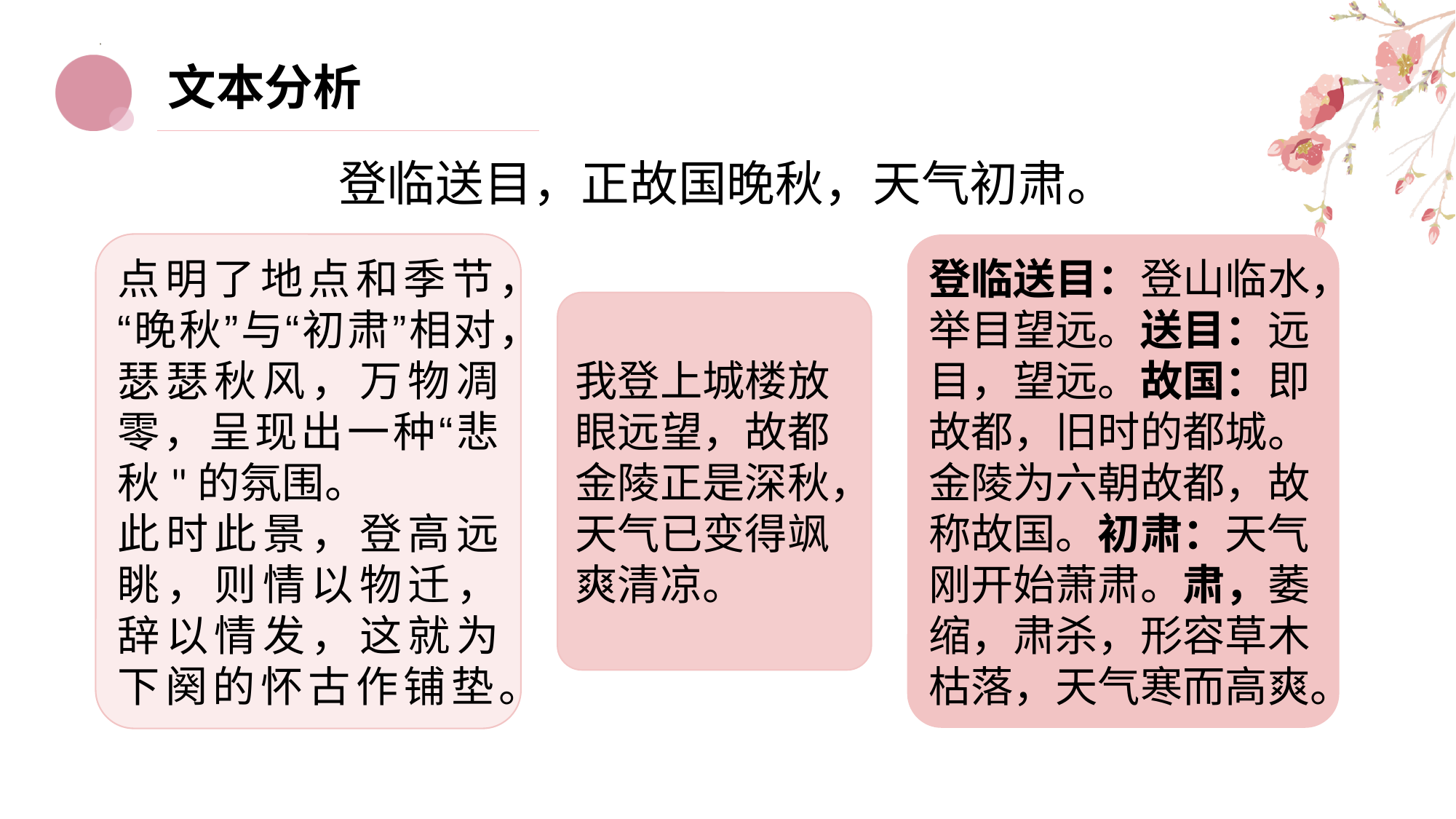

文本分析
登临送目，正故国晚秋，天气初肃。
点明了地点和季节，“晚秋”与“初肃”相对，瑟瑟秋风，万物凋零，呈现出一种“悲秋"的氛围。
此时此景，登高远眺，则情以物迁，辞以情发，这就为下阕的怀古作铺垫。
登临送目：登山临水，举目望远。送目：远目，望远。故国：即故都，旧时的都城。金陵为六朝故都，故称故国。初肃：天气刚开始萧肃。肃，萎缩，肃杀，形容草木枯落，天气寒而高爽。
我登上城楼放眼远望，故都金陵正是深秋，天气已变得飒爽清凉。